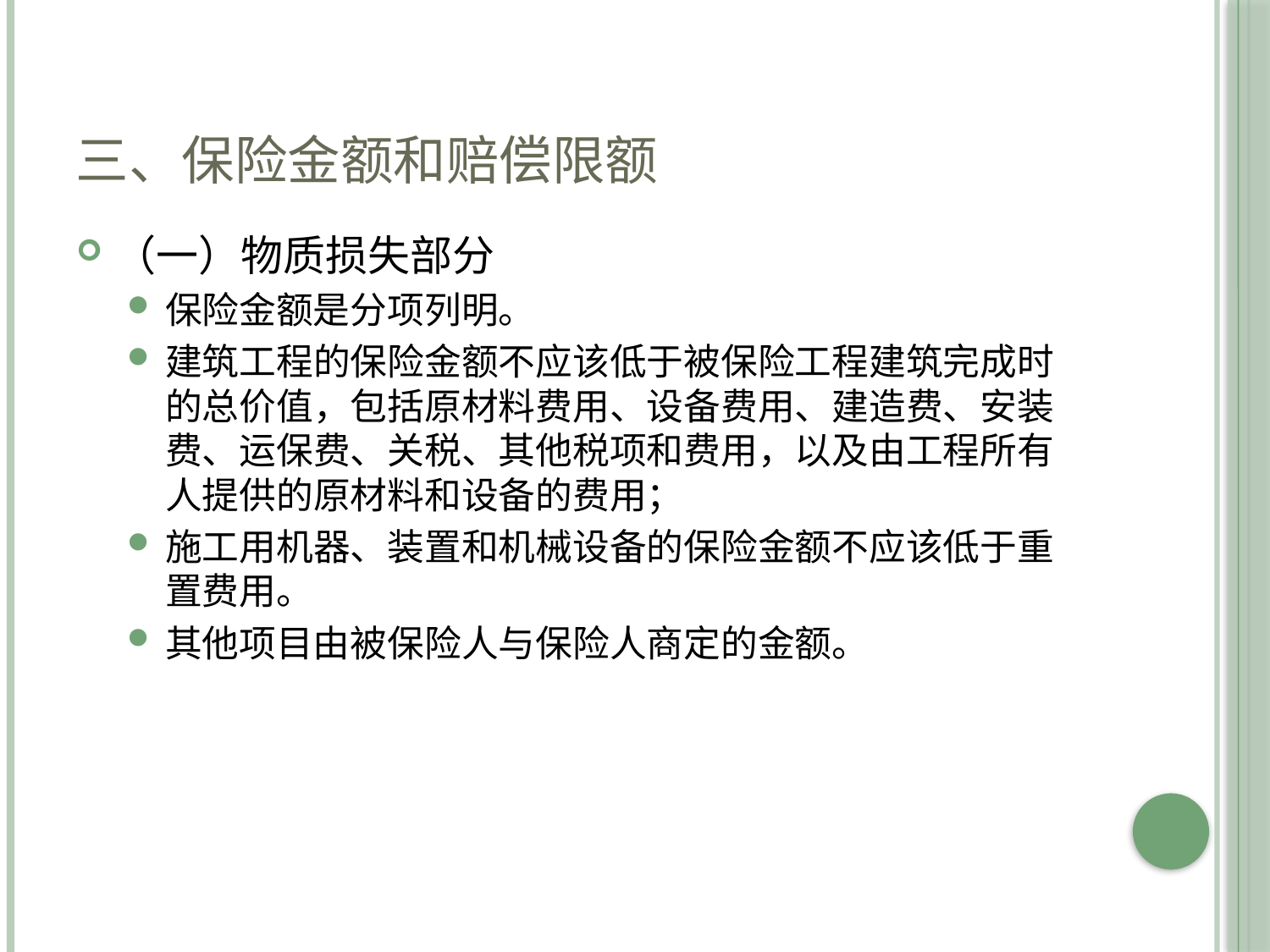

# 三、保险金额和赔偿限额
（一）物质损失部分
保险金额是分项列明。
建筑工程的保险金额不应该低于被保险工程建筑完成时的总价值，包括原材料费用、设备费用、建造费、安装费、运保费、关税、其他税项和费用，以及由工程所有人提供的原材料和设备的费用；
施工用机器、装置和机械设备的保险金额不应该低于重置费用。
其他项目由被保险人与保险人商定的金额。